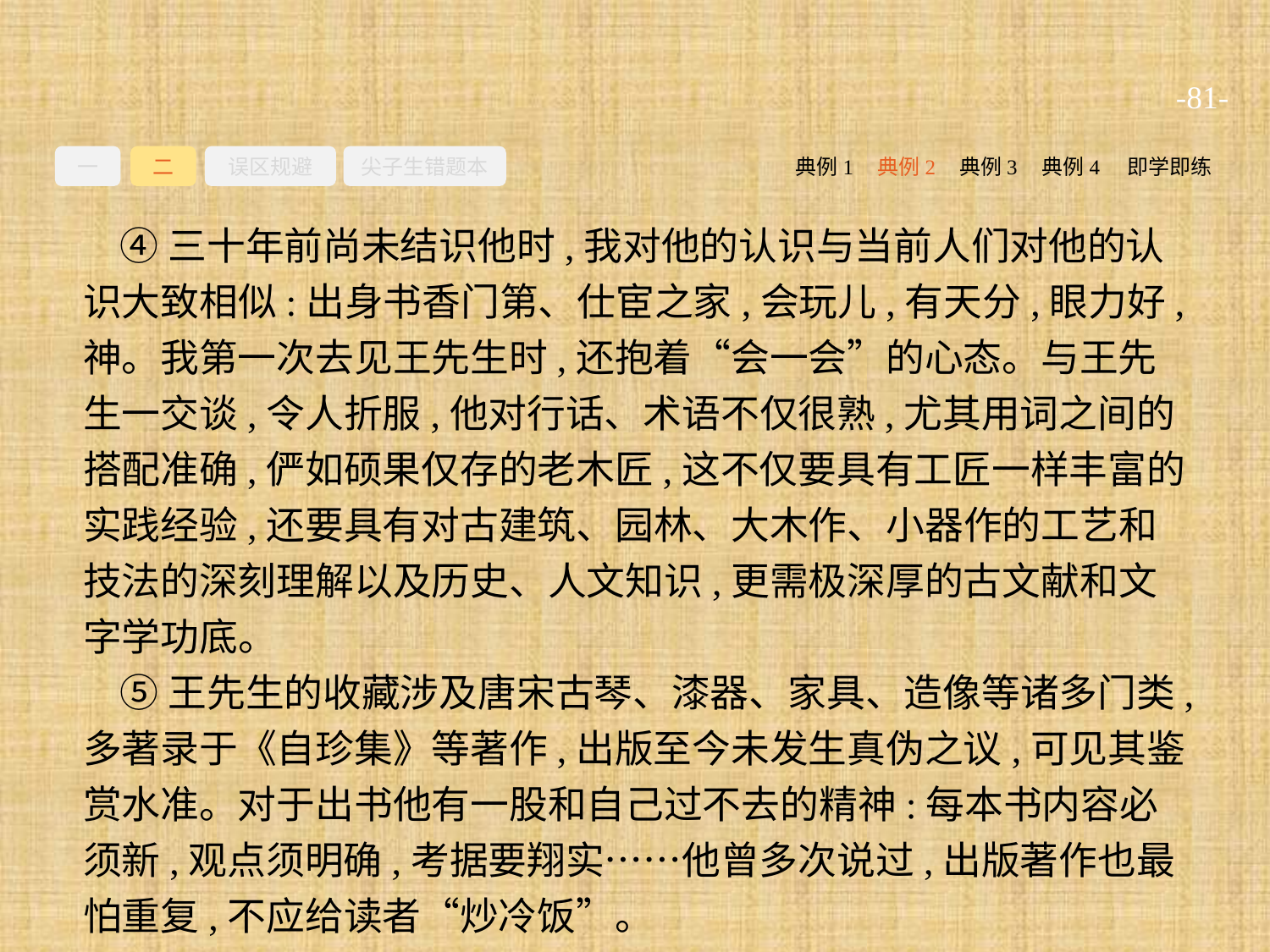

-81-
一
二
误区规避
尖子生错题本
典例2
典例3
典例4
即学即练
典例1
④三十年前尚未结识他时,我对他的认识与当前人们对他的认识大致相似:出身书香门第、仕宦之家,会玩儿,有天分,眼力好,神。我第一次去见王先生时,还抱着“会一会”的心态。与王先生一交谈,令人折服,他对行话、术语不仅很熟,尤其用词之间的搭配准确,俨如硕果仅存的老木匠,这不仅要具有工匠一样丰富的实践经验,还要具有对古建筑、园林、大木作、小器作的工艺和技法的深刻理解以及历史、人文知识,更需极深厚的古文献和文字学功底。
⑤王先生的收藏涉及唐宋古琴、漆器、家具、造像等诸多门类,多著录于《自珍集》等著作,出版至今未发生真伪之议,可见其鉴赏水准。对于出书他有一股和自己过不去的精神:每本书内容必须新,观点须明确,考据要翔实……他曾多次说过,出版著作也最怕重复,不应给读者“炒冷饭”。